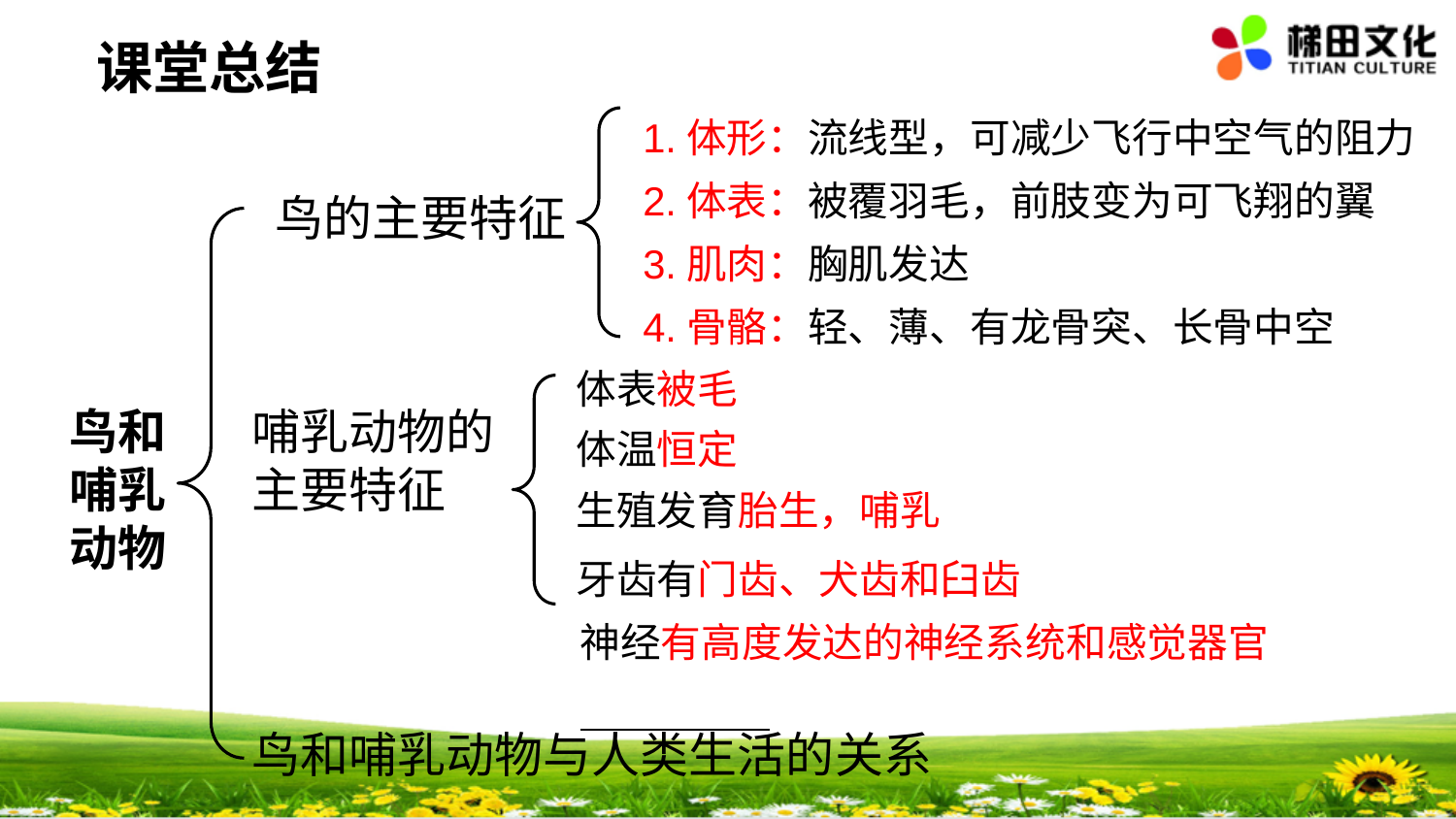

课堂总结
#
1.体形：流线型，可减少飞行中空气的阻力
2.体表：被覆羽毛，前肢变为可飞翔的翼
3.肌肉：胸肌发达
4.骨骼：轻、薄、有龙骨突、长骨中空

鸟的主要特征

体表被毛

鸟和哺乳动物
哺乳动物的主要特征
体温恒定
生殖发育胎生，哺乳
牙齿有门齿、犬齿和臼齿

神经有高度发达的神经系统和感觉器官

鸟和哺乳动物与人类生活的关系